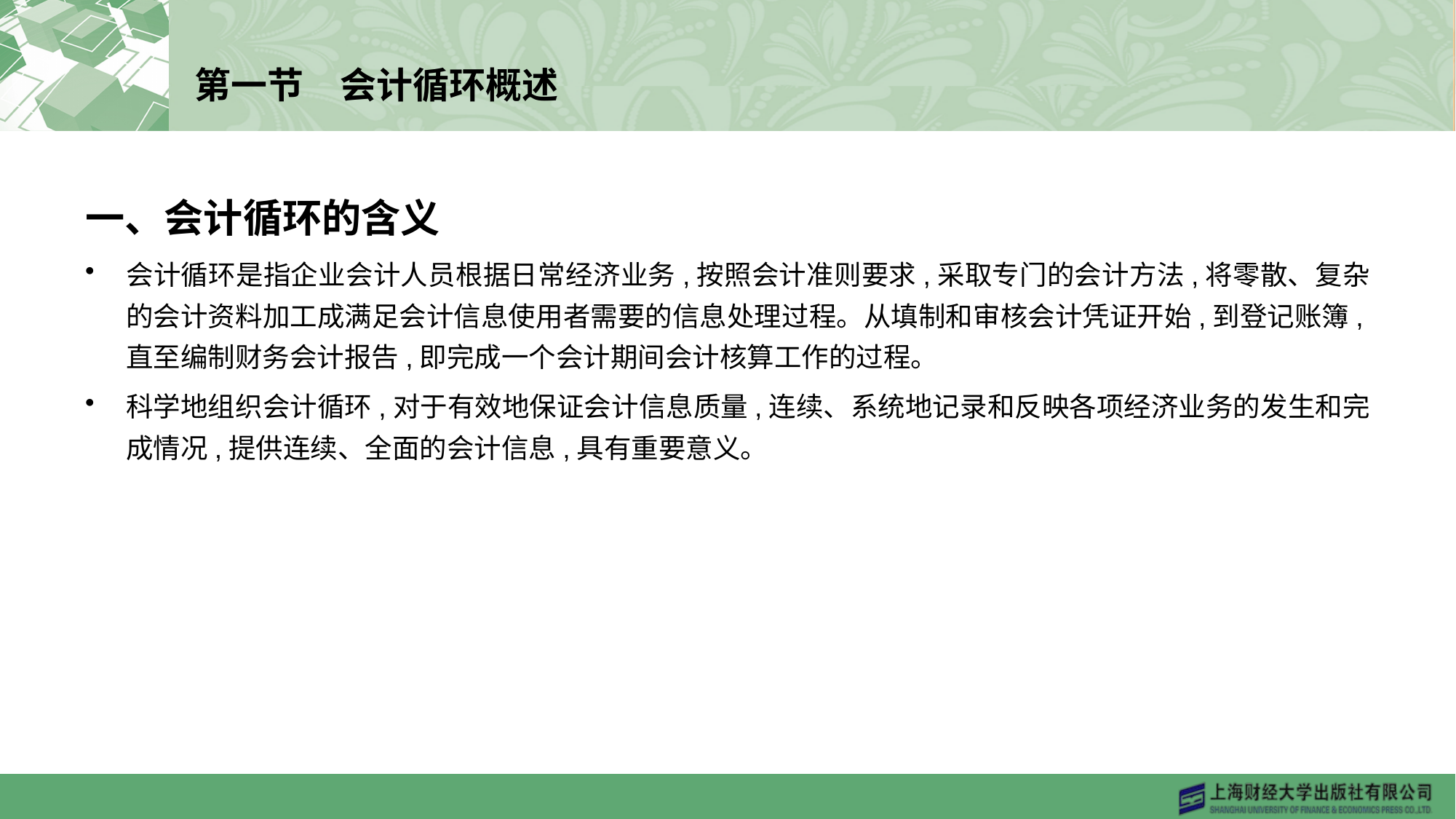

# 第一节　会计循环概述
一、会计循环的含义
会计循环是指企业会计人员根据日常经济业务,按照会计准则要求,采取专门的会计方法,将零散、复杂的会计资料加工成满足会计信息使用者需要的信息处理过程。从填制和审核会计凭证开始,到登记账簿,直至编制财务会计报告,即完成一个会计期间会计核算工作的过程。
科学地组织会计循环,对于有效地保证会计信息质量,连续、系统地记录和反映各项经济业务的发生和完成情况,提供连续、全面的会计信息,具有重要意义。